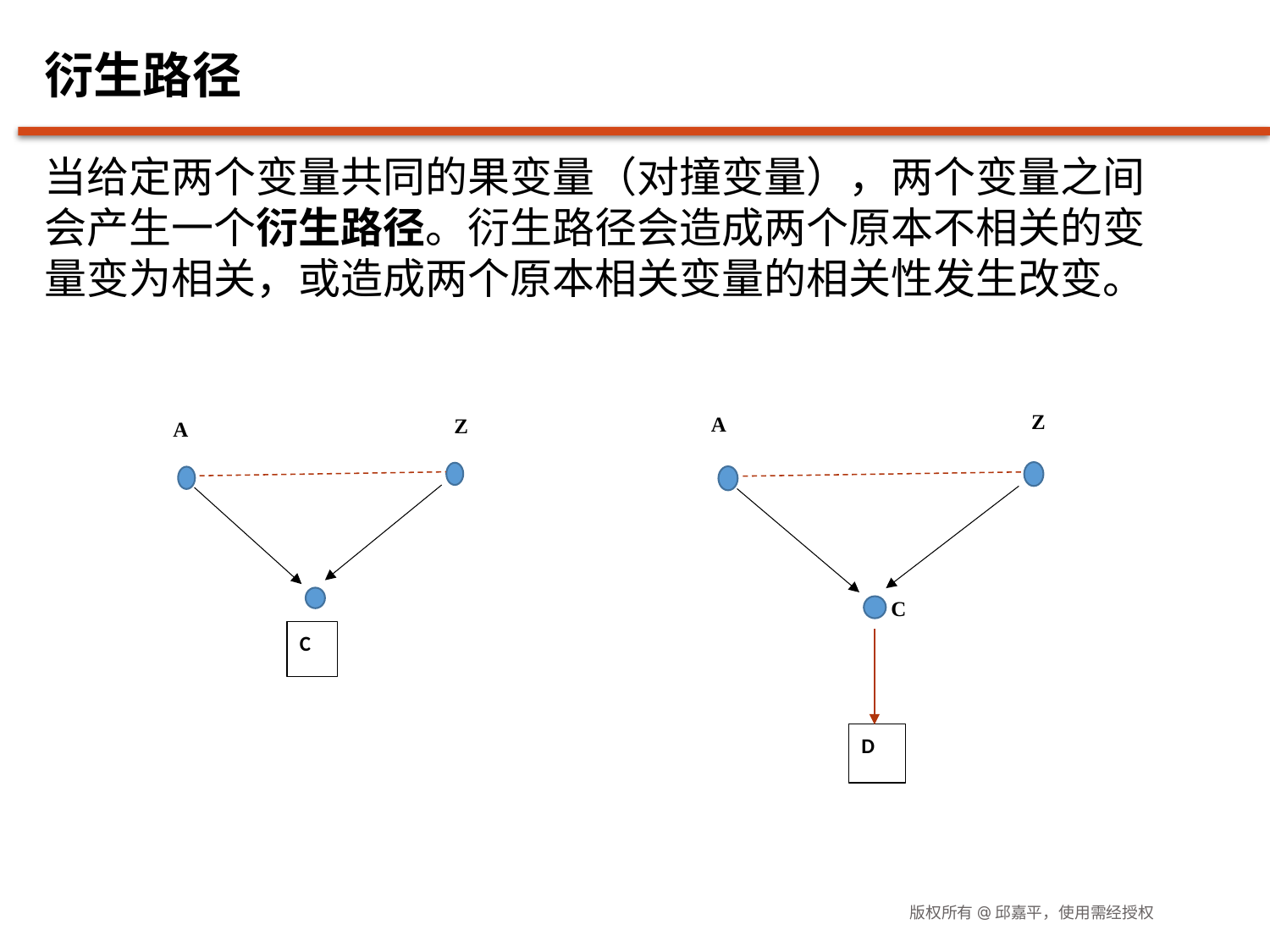

# 衍生路径
当给定两个变量共同的果变量（对撞变量），两个变量之间会产生一个衍生路径。衍生路径会造成两个原本不相关的变量变为相关，或造成两个原本相关变量的相关性发生改变。
Z
A

C

D
Z
A

C
版权所有@邱嘉平，使用需经授权